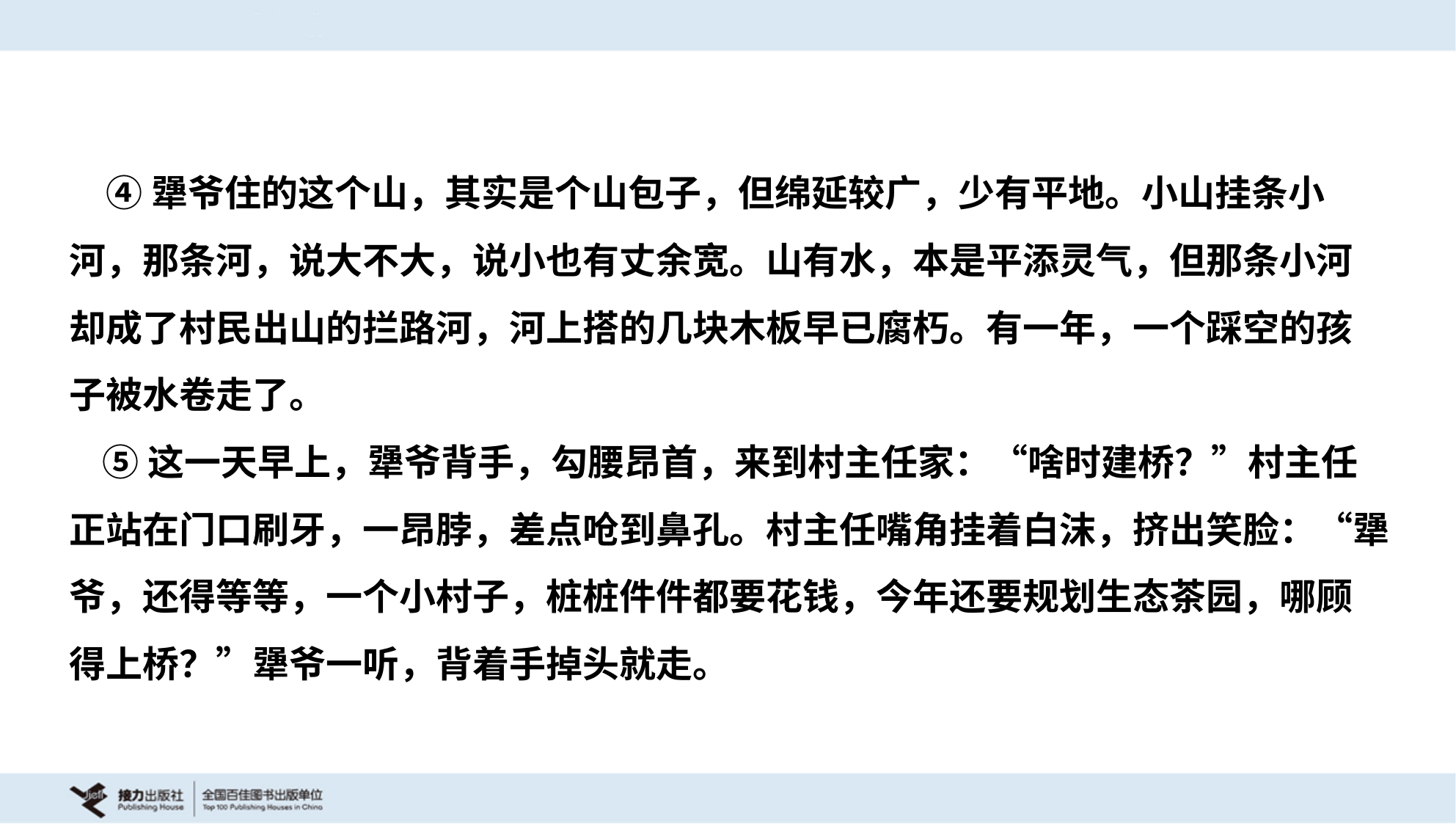

④犟爷住的这个山，其实是个山包子，但绵延较广，少有平地。小山挂条小
河，那条河，说大不大，说小也有丈余宽。山有水，本是平添灵气，但那条小河
却成了村民出山的拦路河，河上搭的几块木板早已腐朽。有一年，一个踩空的孩
子被水卷走了。
    ⑤这一天早上，犟爷背手，勾腰昂首，来到村主任家：“啥时建桥？”村主任
正站在门口刷牙，一昂脖，差点呛到鼻孔。村主任嘴角挂着白沫，挤出笑脸：“犟
爷，还得等等，一个小村子，桩桩件件都要花钱，今年还要规划生态茶园，哪顾
得上桥？”犟爷一听，背着手掉头就走。